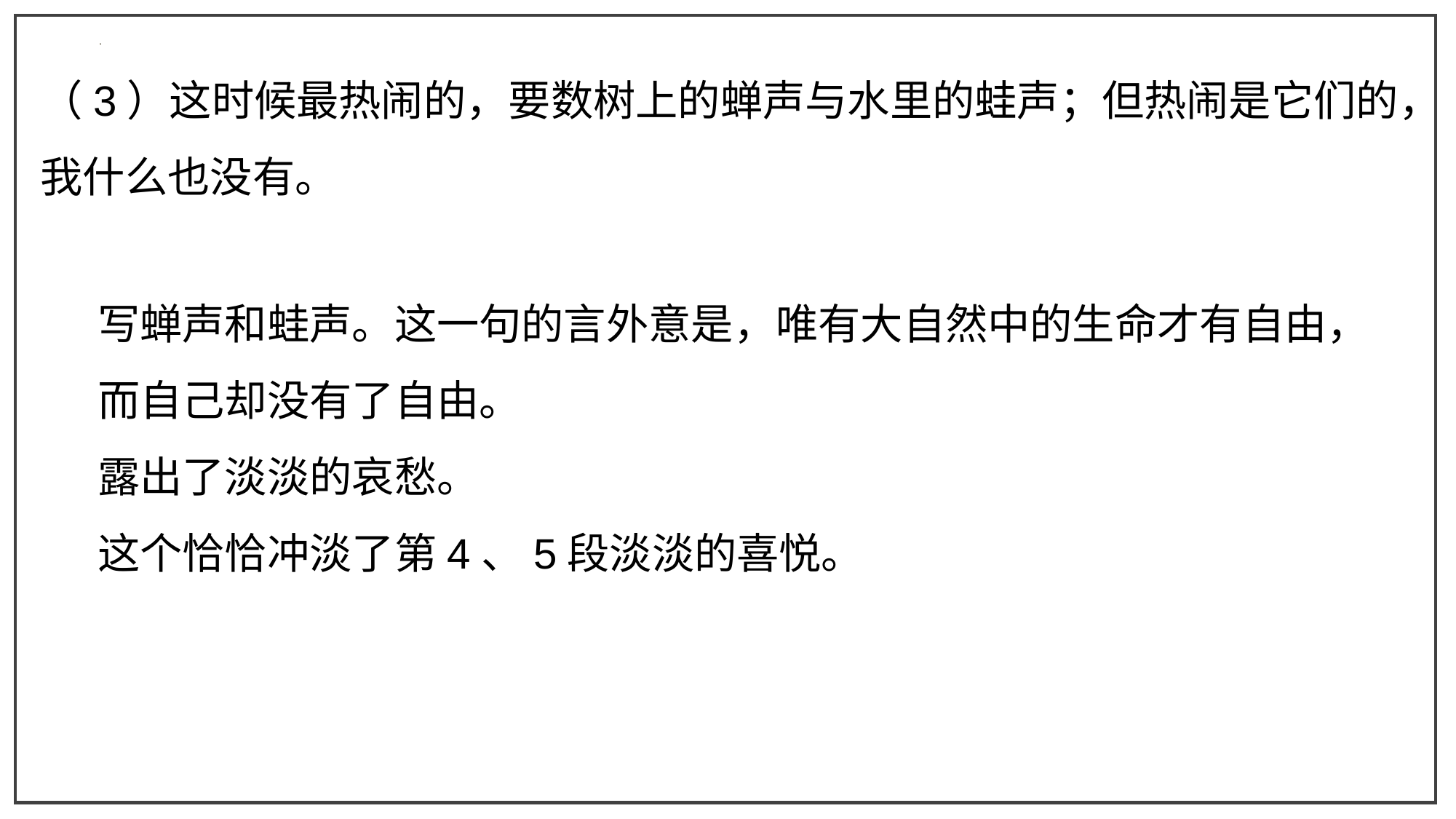

（3）这时候最热闹的，要数树上的蝉声与水里的蛙声；但热闹是它们的，我什么也没有。
写蝉声和蛙声。这一句的言外意是，唯有大自然中的生命才有自由，而自己却没有了自由。
露出了淡淡的哀愁。
这个恰恰冲淡了第4、5段淡淡的喜悦。